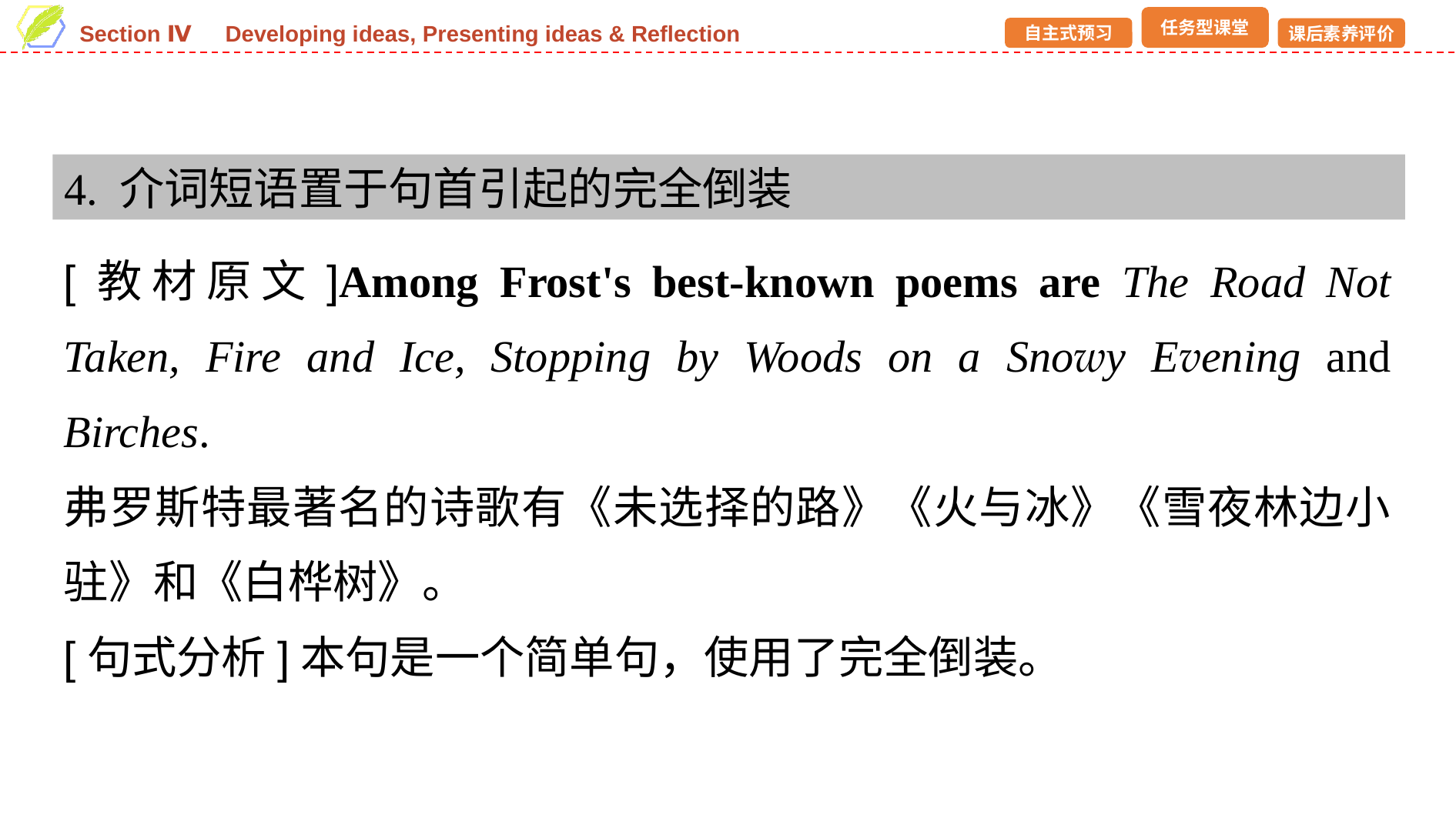

4. 介词短语置于句首引起的完全倒装
[教材原文]Among Frost's best-known poems are The Road Not Taken, Fire and Ice, Stopping by Woods on a Snowy Evening and Birches.
弗罗斯特最著名的诗歌有《未选择的路》《火与冰》《雪夜林边小驻》和《白桦树》。
[句式分析]本句是一个简单句，使用了完全倒装。